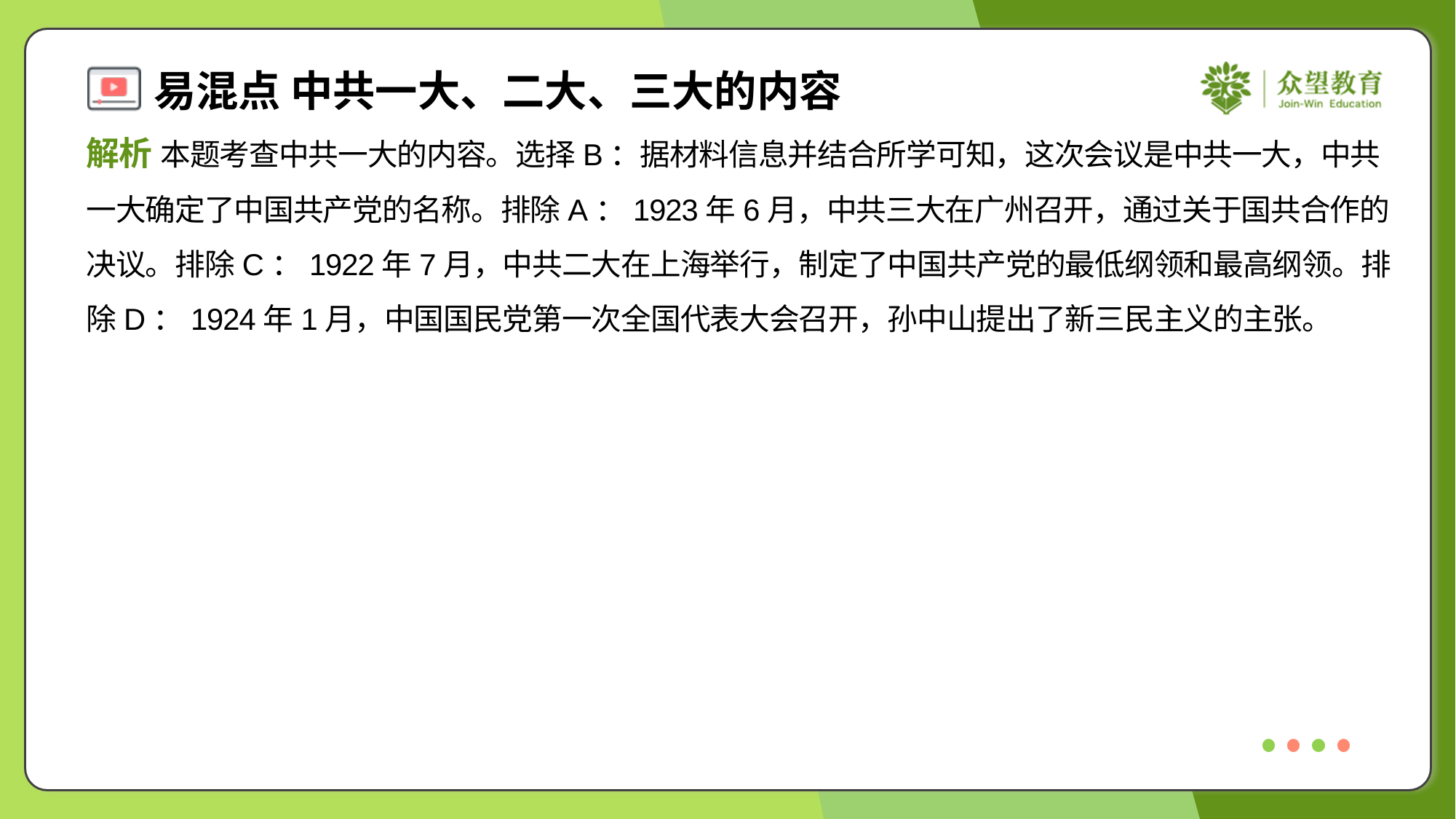

解析 本题考查中共一大的内容。选择B：据材料信息并结合所学可知，这次会议是中共一大，中共
一大确定了中国共产党的名称。排除A：1923年6月，中共三大在广州召开，通过关于国共合作的
决议。排除C：1922年7月，中共二大在上海举行，制定了中国共产党的最低纲领和最高纲领。排
除D：1924年1月，中国国民党第一次全国代表大会召开，孙中山提出了新三民主义的主张。